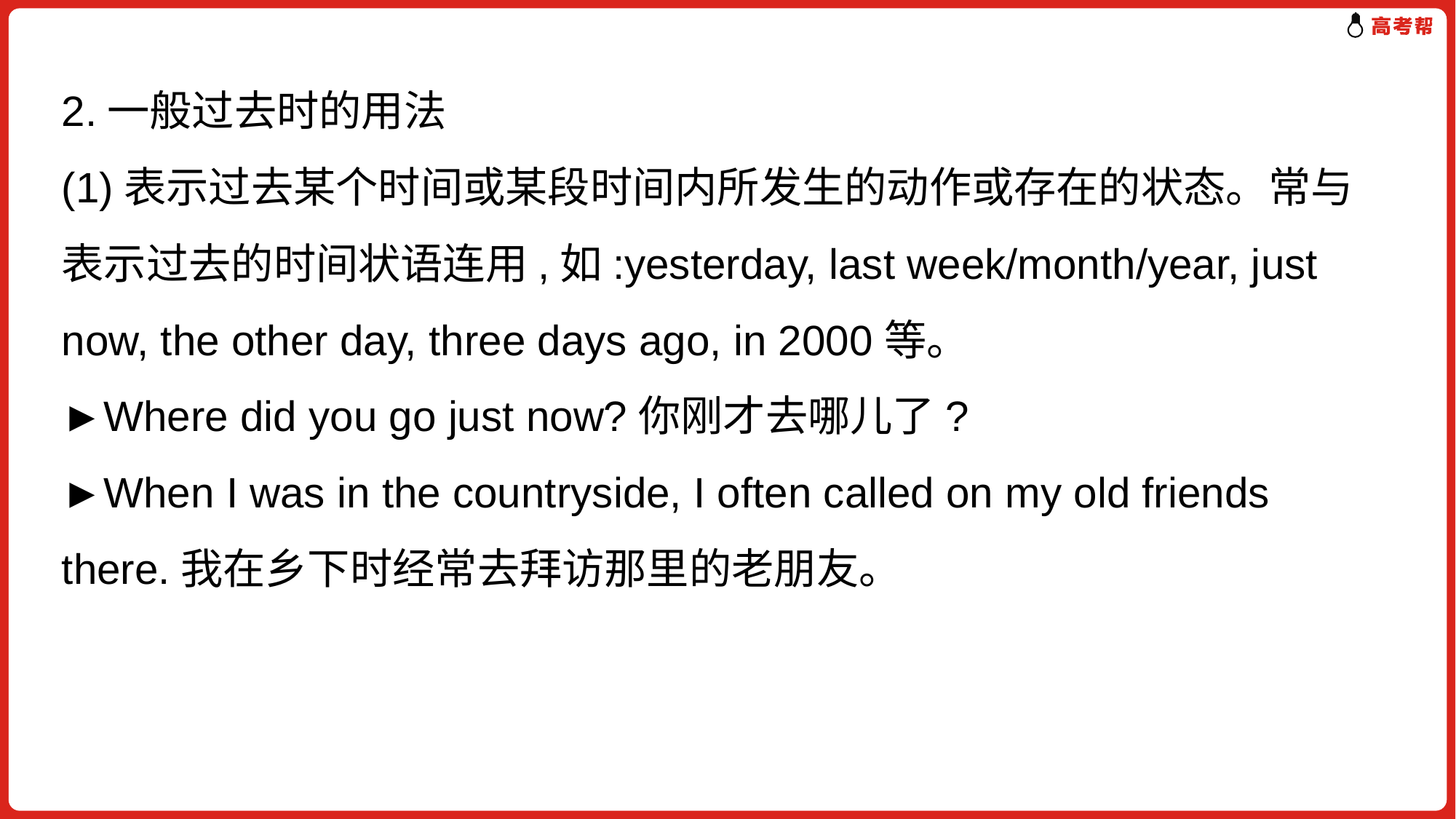

2.一般过去时的用法
(1)表示过去某个时间或某段时间内所发生的动作或存在的状态。常与表示过去的时间状语连用,如:yesterday, last week/month/year, just now, the other day, three days ago, in 2000等。
►Where did you go just now?你刚才去哪儿了?
►When I was in the countryside, I often called on my old friends there.我在乡下时经常去拜访那里的老朋友。